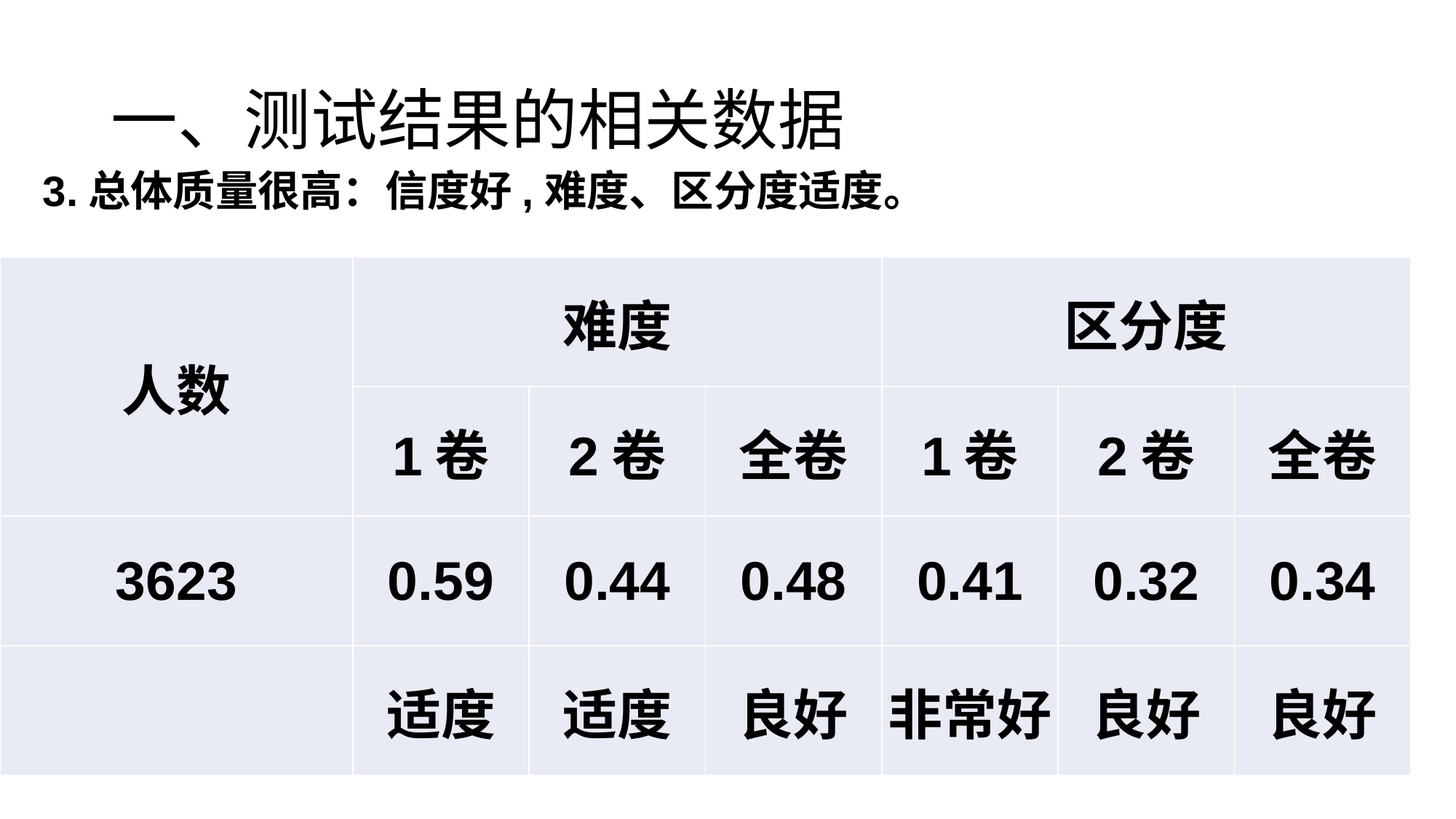

# 一、测试结果的相关数据
3.总体质量很高：信度好,难度、区分度适度。
| 人数 | 难度 |  |  | 区分度 |  |  |
| --- | --- | --- | --- | --- | --- | --- |
|  | 1卷 | 2卷 | 全卷 | 1卷 | 2卷 | 全卷 |
| 3623 | 0.59 | 0.44 | 0.48 | 0.41 | 0.32 | 0.34 |
|  | 适度 | 适度 | 良好 | 非常好 | 良好 | 良好 |